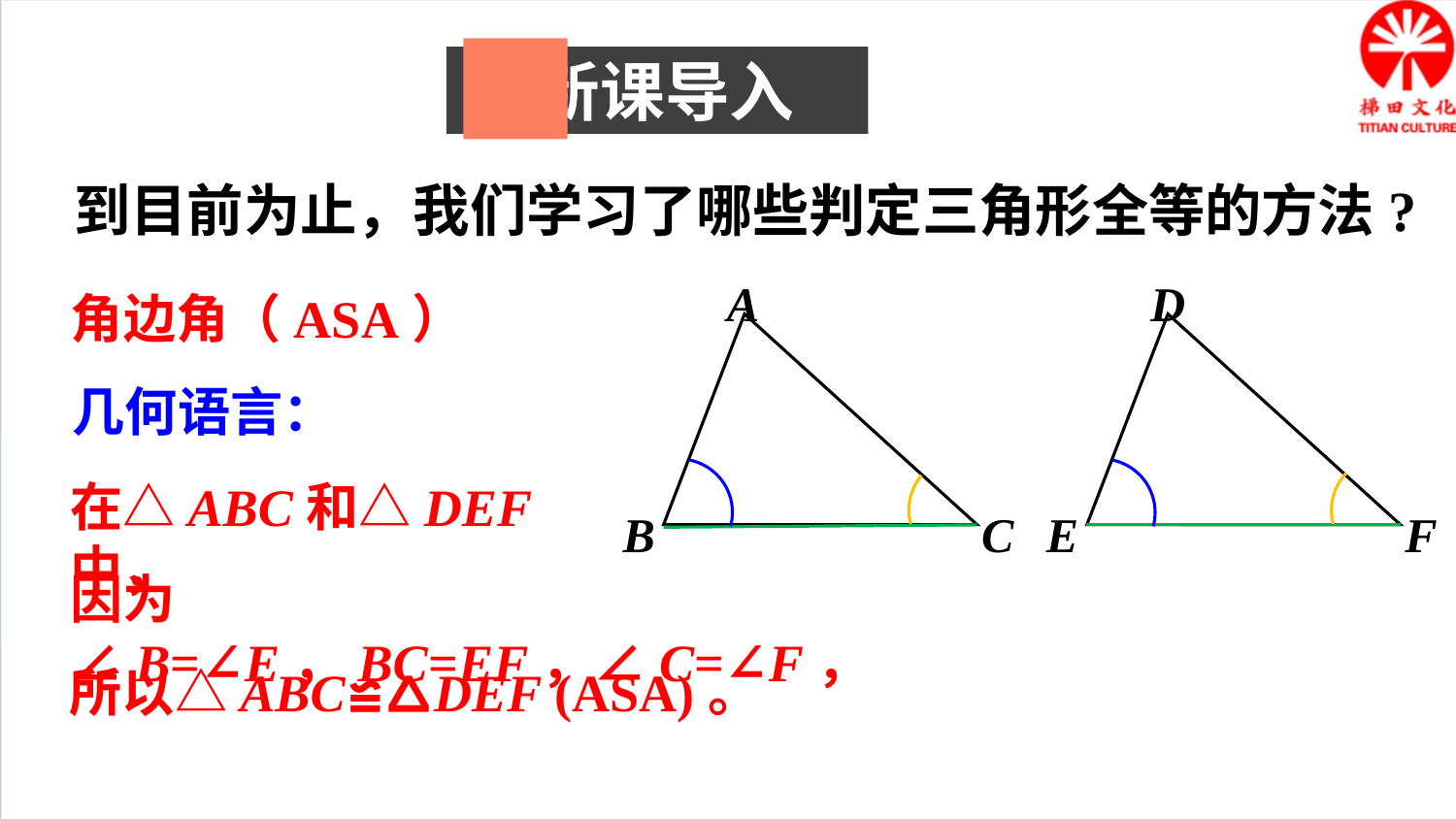

新课导入
到目前为止，我们学习了哪些判定三角形全等的方法?
A

B
C
D

E
F
角边角（ASA）
几何语言：

在△ABC和△DEF中，
因为∠B=∠E，BC=EF，∠C=∠F，
所以△ABC≌△DEF (ASA)。